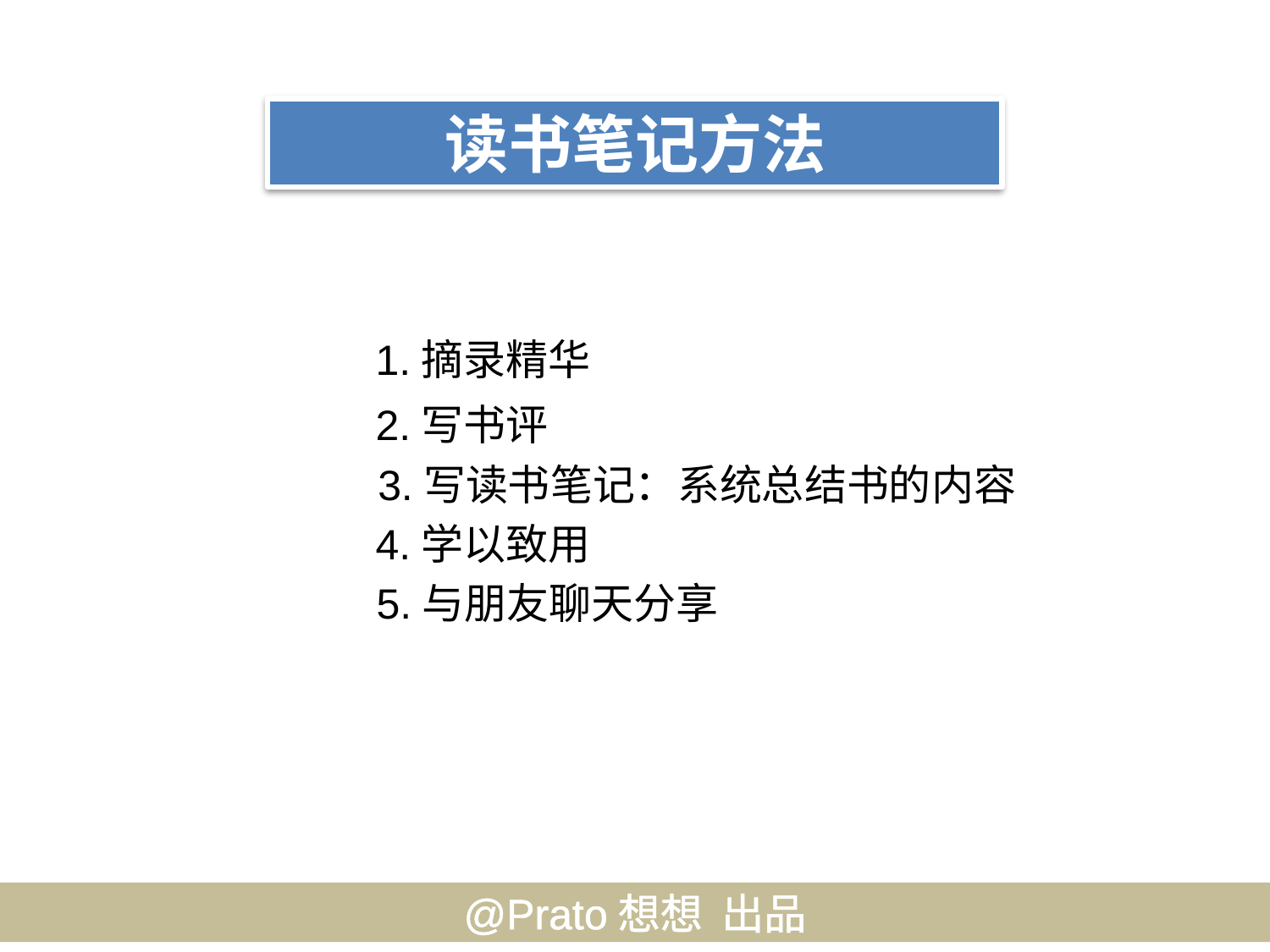

读书笔记方法
1.摘录精华
2.写书评
3.写读书笔记：系统总结书的内容
4.学以致用
5.与朋友聊天分享
@Prato想想  出品